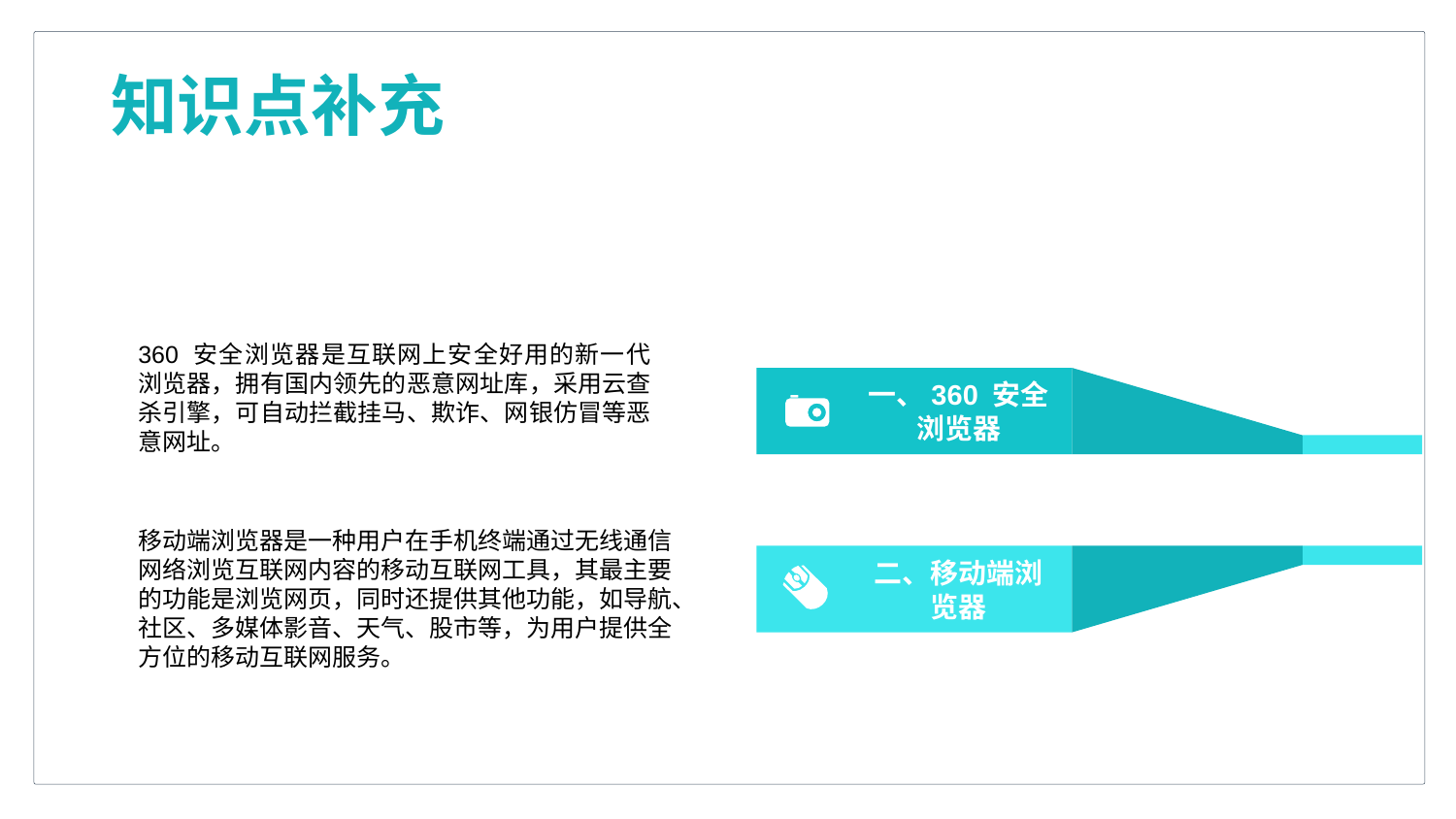

知识点补充
360 安全浏览器是互联网上安全好用的新一代浏览器，拥有国内领先的恶意网址库，采用云查杀引擎，可自动拦截挂马、欺诈、网银仿冒等恶意网址。

一、360 安全浏览器

移动端浏览器是一种用户在手机终端通过无线通信网络浏览互联网内容的移动互联网工具，其最主要的功能是浏览网页，同时还提供其他功能，如导航、社区、多媒体影音、天气、股市等，为用户提供全方位的移动互联网服务。

二、移动端浏览器